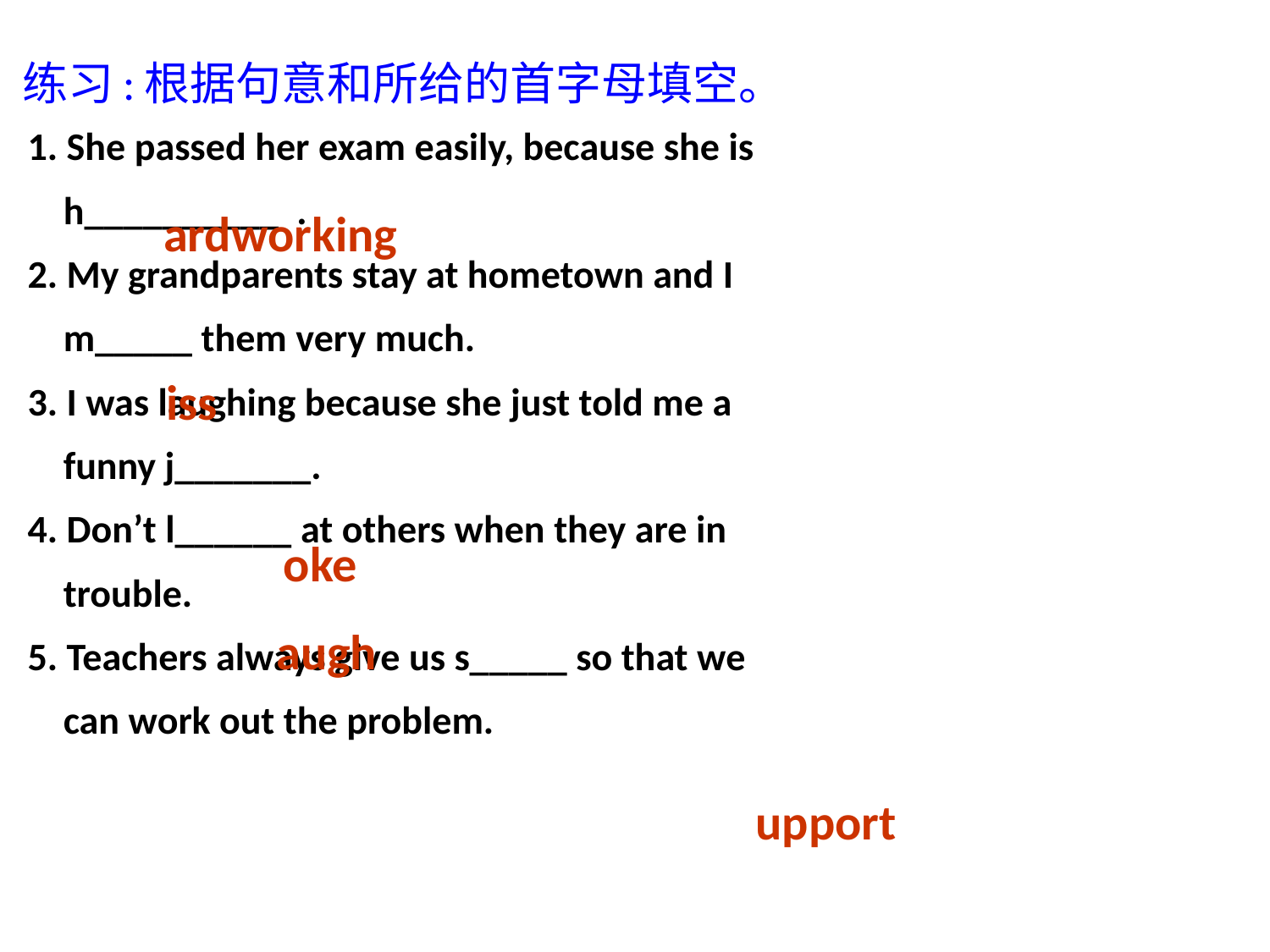

# 练习:根据句意和所给的首字母填空。
1. She passed her exam easily, because she is
    h__________  .
2. My grandparents stay at hometown and I
    m_____ them very much.
3. I was laughing because she just told me a
    funny j_______.
4. Don’t l______ at others when they are in
    trouble.
5. Teachers always give us s_____ so that we
    can work out the problem.
ardworking
iss
oke
augh
upport